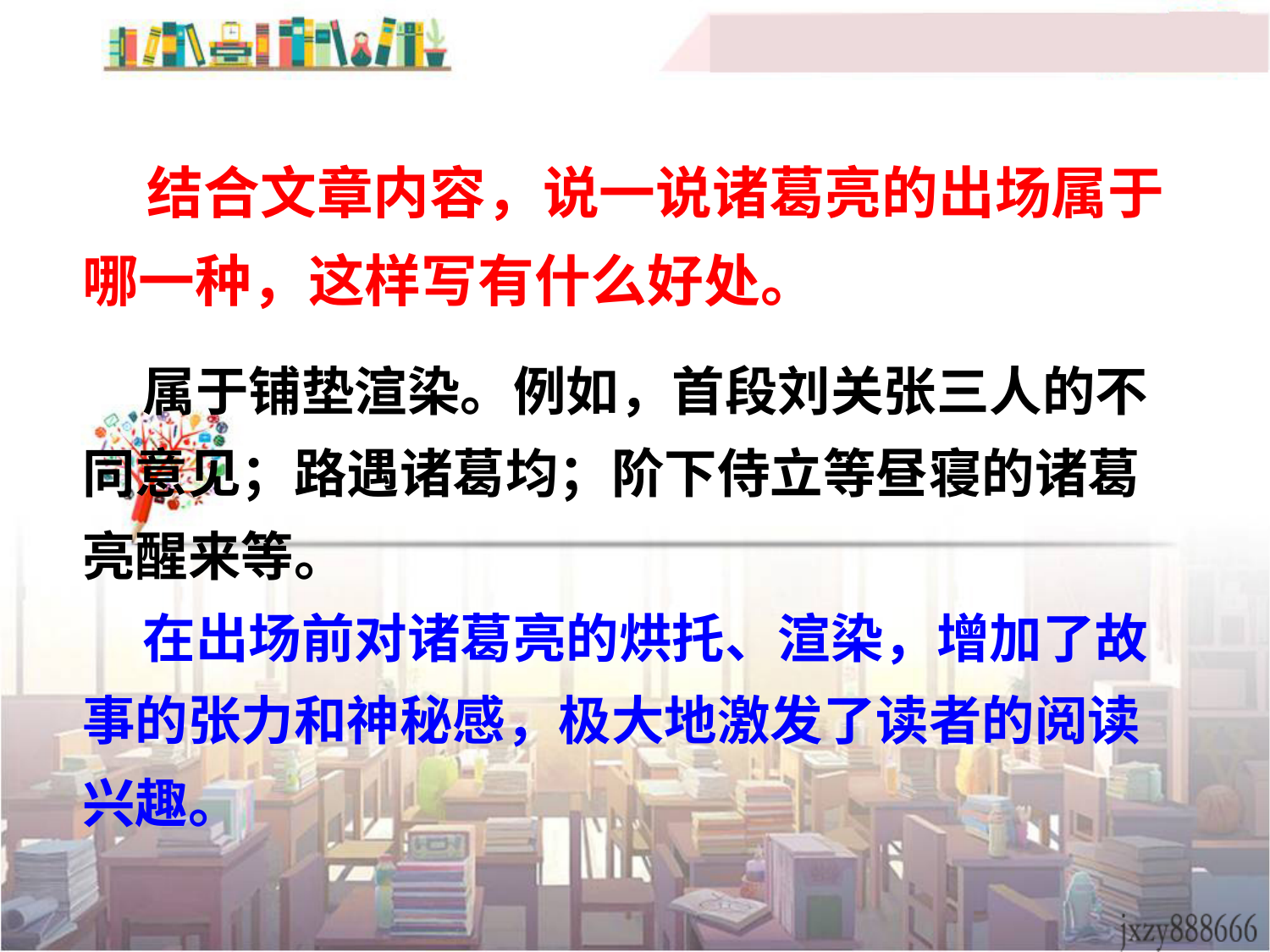

结合文章内容，说一说诸葛亮的出场属于哪一种，这样写有什么好处。
    属于铺垫渲染。例如，首段刘关张三人的不同意见；路遇诸葛均；阶下侍立等昼寝的诸葛亮醒来等。
    在出场前对诸葛亮的烘托、渲染，增加了故事的张力和神秘感，极大地激发了读者的阅读兴趣。